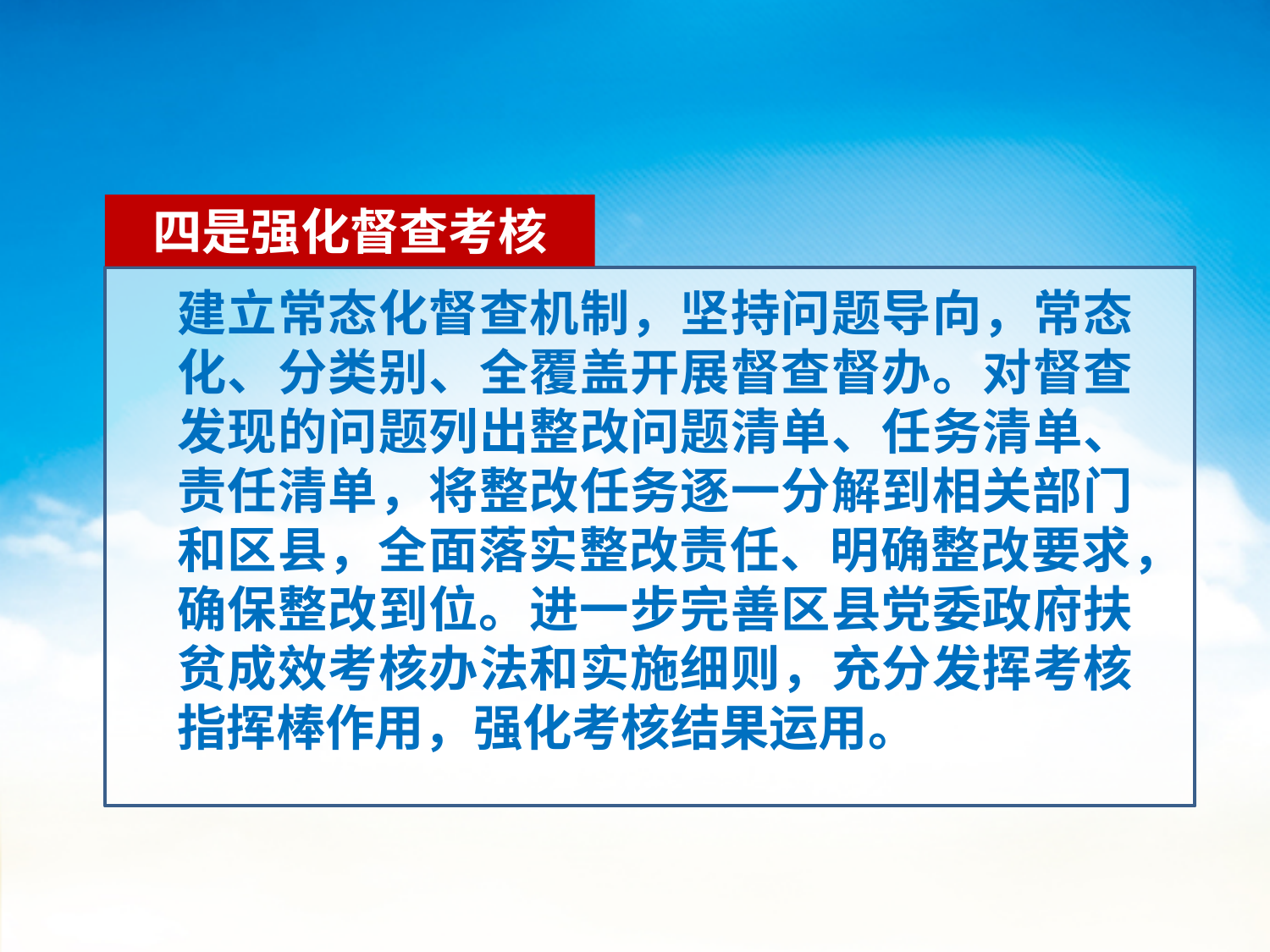

四是强化督查考核

建立常态化督查机制，坚持问题导向，常态化、分类别、全覆盖开展督查督办。对督查发现的问题列出整改问题清单、任务清单、责任清单，将整改任务逐一分解到相关部门和区县，全面落实整改责任、明确整改要求，确保整改到位。进一步完善区县党委政府扶贫成效考核办法和实施细则，充分发挥考核指挥棒作用，强化考核结果运用。